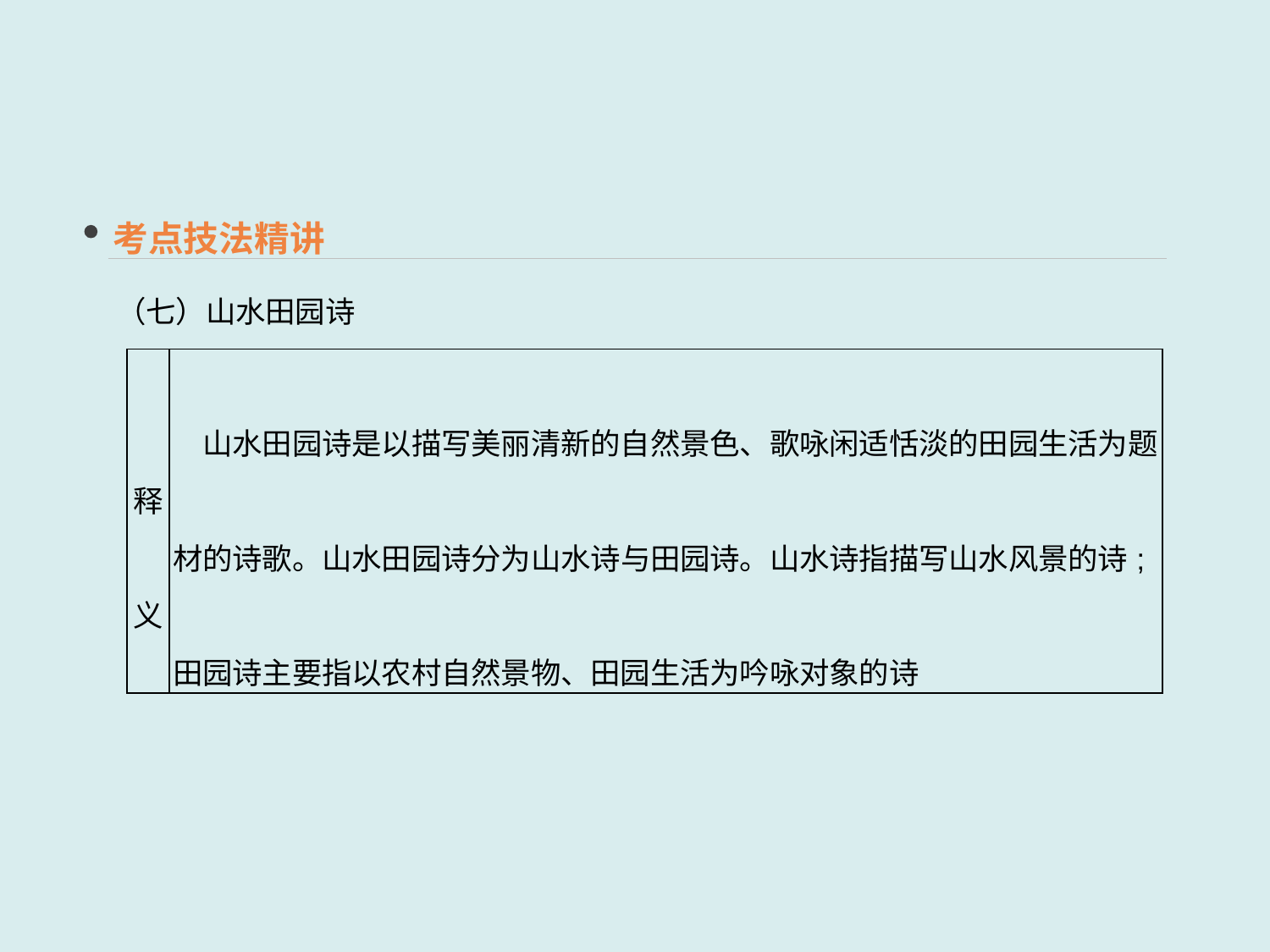

考点技法精讲

（七）山水田园诗

| 释义 | 山水田园诗是以描写美丽清新的自然景色、歌咏闲适恬淡的田园生活为题材的诗歌。山水田园诗分为山水诗与田园诗。山水诗指描写山水风景的诗;田园诗主要指以农村自然景物、田园生活为吟咏对象的诗 |
| --- | --- |